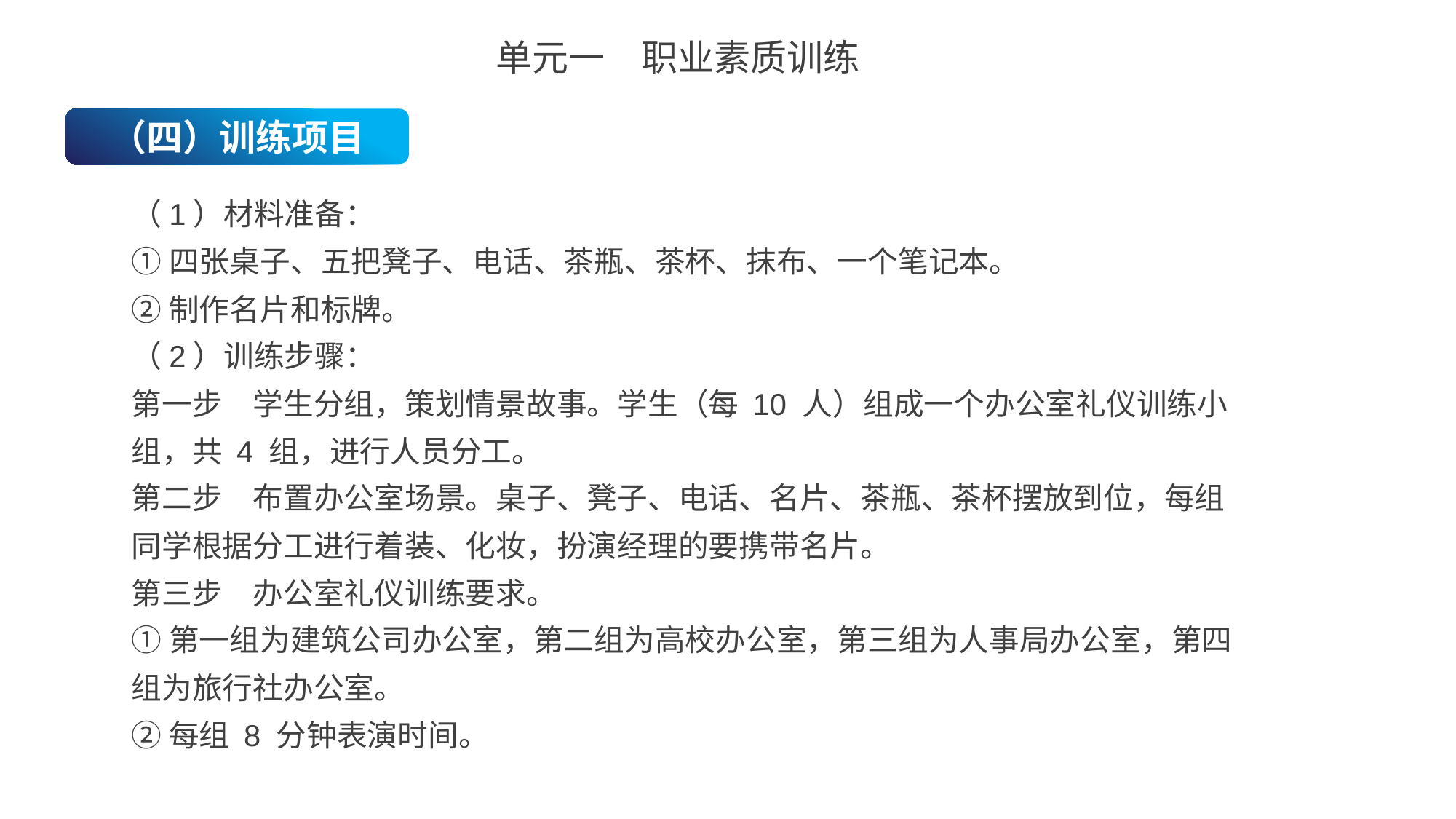

单元一　职业素质训练
（四）训练项目
（1）材料准备：
①四张桌子、五把凳子、电话、茶瓶、茶杯、抹布、一个笔记本。
②制作名片和标牌。
（2）训练步骤：
第一步　学生分组，策划情景故事。学生（每 10 人）组成一个办公室礼仪训练小
组，共 4 组，进行人员分工。
第二步　布置办公室场景。桌子、凳子、电话、名片、茶瓶、茶杯摆放到位，每组
同学根据分工进行着装、化妆，扮演经理的要携带名片。
第三步　办公室礼仪训练要求。
①第一组为建筑公司办公室，第二组为高校办公室，第三组为人事局办公室，第四
组为旅行社办公室。
②每组 8 分钟表演时间。